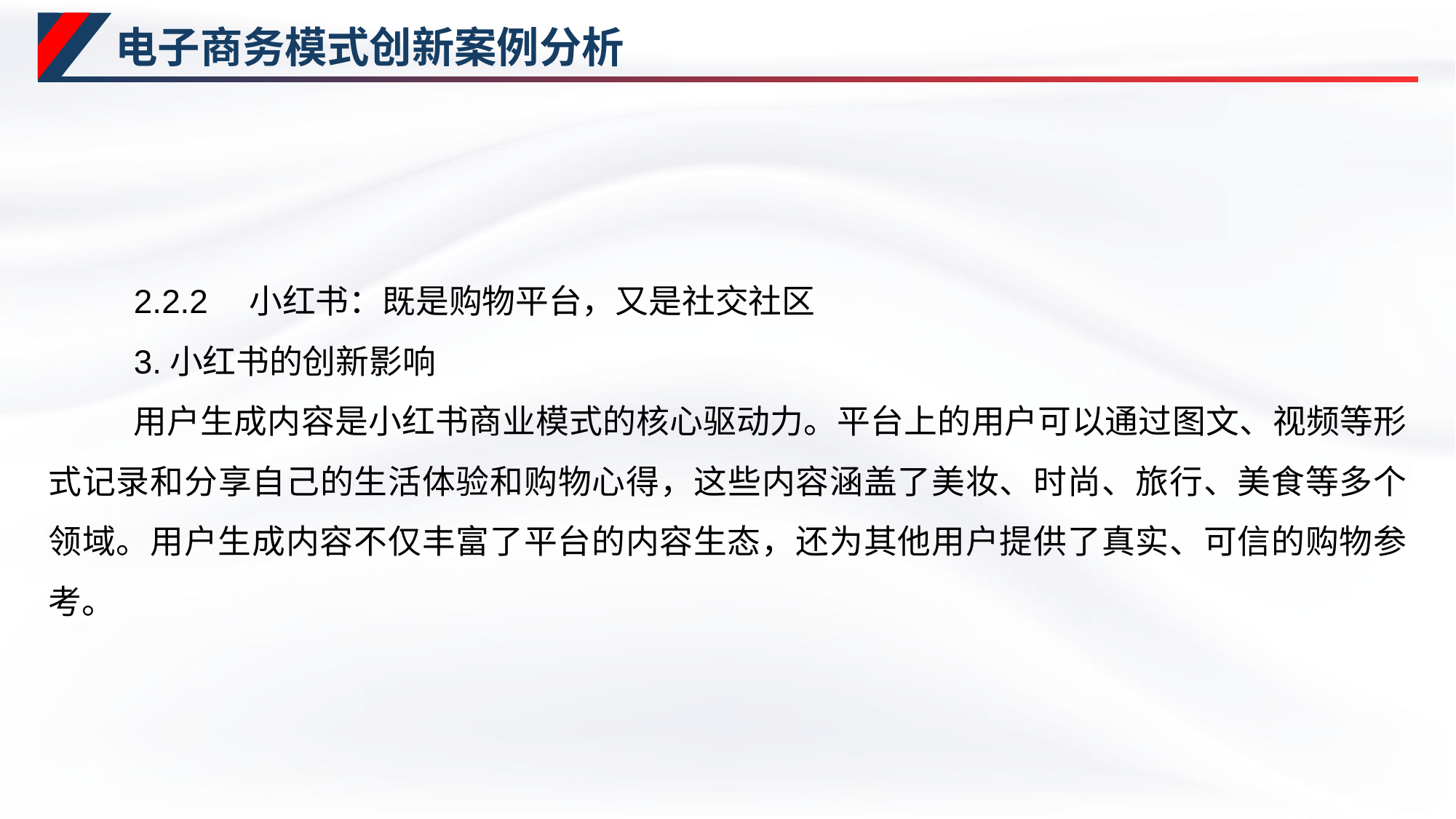

# 电子商务模式创新案例分析
2.2.2　小红书：既是购物平台，又是社交社区
3.小红书的创新影响
用户生成内容是小红书商业模式的核心驱动力。平台上的用户可以通过图文、视频等形式记录和分享自己的生活体验和购物心得，这些内容涵盖了美妆、时尚、旅行、美食等多个领域。用户生成内容不仅丰富了平台的内容生态，还为其他用户提供了真实、可信的购物参考。